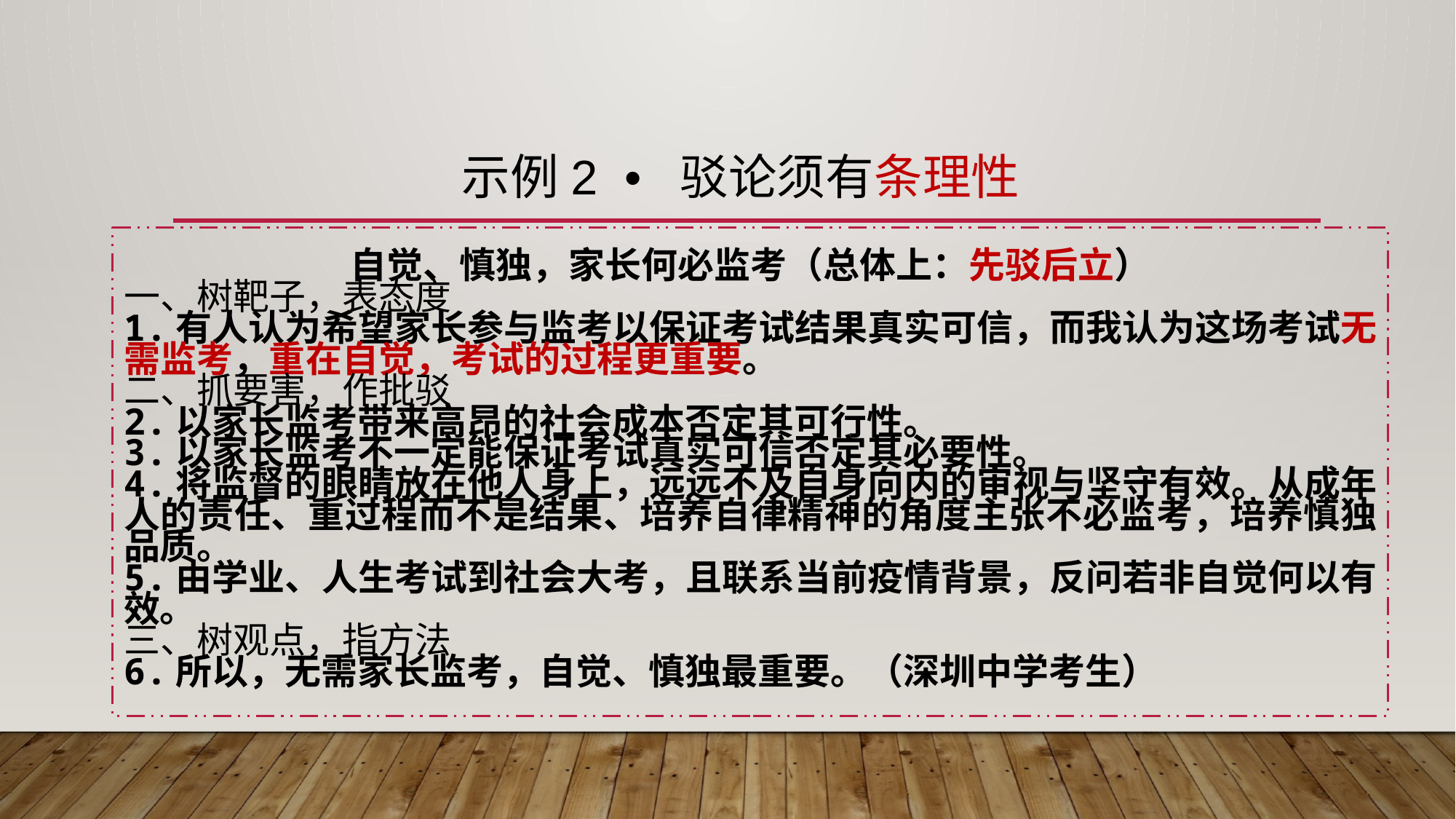

示例2  •  驳论须有条理性
自觉、慎独，家长何必监考（总体上：先驳后立）
一、树靶子，表态度
1.有人认为希望家长参与监考以保证考试结果真实可信，而我认为这场考试无需监考，重在自觉，考试的过程更重要。
二、抓要害，作批驳
2.以家长监考带来高昂的社会成本否定其可行性。
3.以家长监考不一定能保证考试真实可信否定其必要性。
4.将监督的眼睛放在他人身上，远远不及自身向内的审视与坚守有效。从成年人的责任、重过程而不是结果、培养自律精神的角度主张不必监考，培养慎独品质。
5.由学业、人生考试到社会大考，且联系当前疫情背景，反问若非自觉何以有效。
三、树观点，指方法
6.所以，无需家长监考，自觉、慎独最重要。（深圳中学考生）